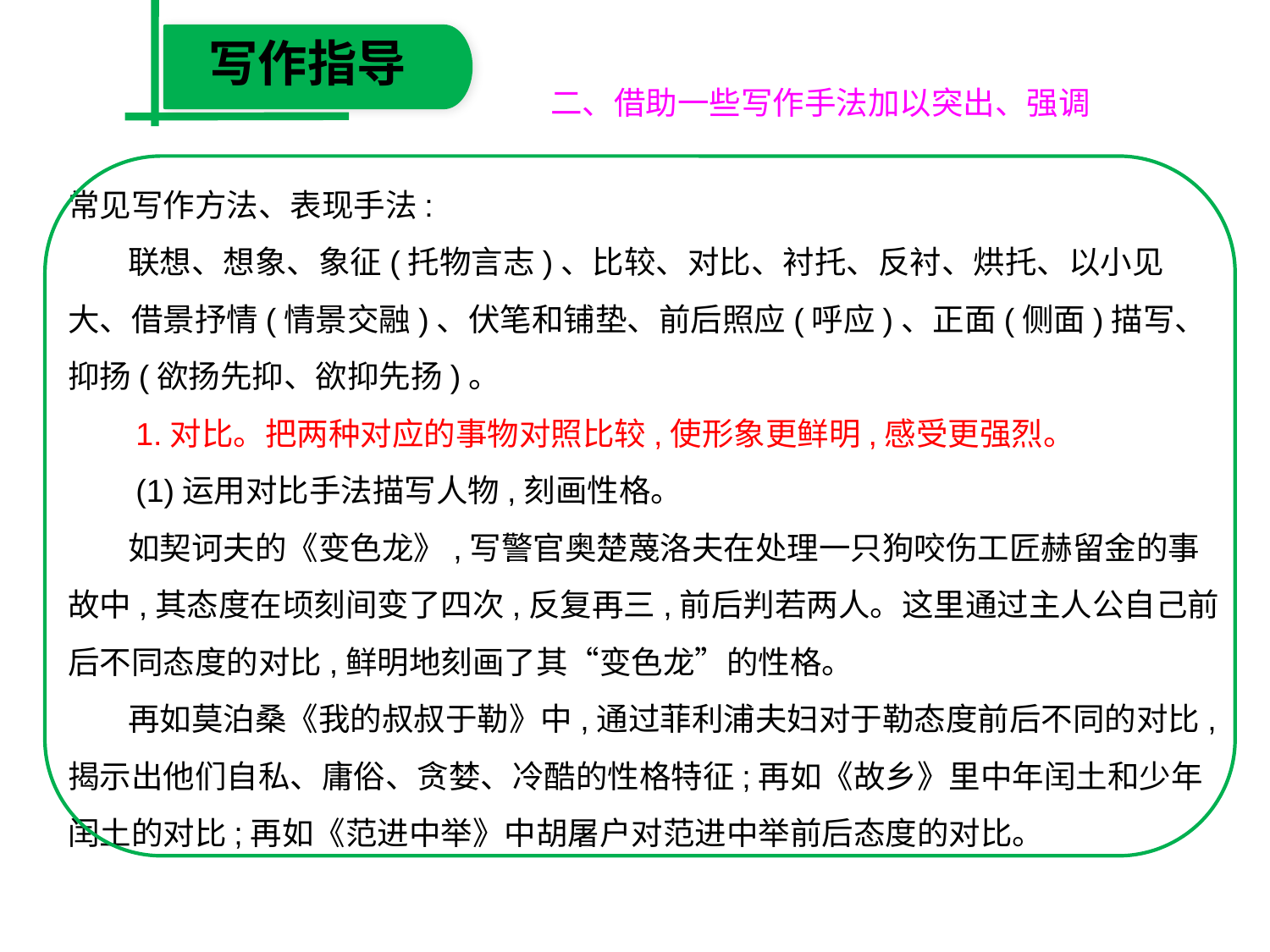

写作指导
二、借助一些写作手法加以突出、强调

常见写作方法、表现手法:
　    联想、想象、象征(托物言志)、比较、对比、衬托、反衬、烘托、以小见大、借景抒情(情景交融)、伏笔和铺垫、前后照应(呼应)、正面(侧面)描写、抑扬(欲扬先抑、欲抑先扬)。
　    1.对比。把两种对应的事物对照比较,使形象更鲜明,感受更强烈。
　    (1)运用对比手法描写人物,刻画性格。
　    如契诃夫的《变色龙》,写警官奥楚蔑洛夫在处理一只狗咬伤工匠赫留金的事故中,其态度在顷刻间变了四次,反复再三,前后判若两人。这里通过主人公自己前后不同态度的对比,鲜明地刻画了其“变色龙”的性格。
　    再如莫泊桑《我的叔叔于勒》中,通过菲利浦夫妇对于勒态度前后不同的对比,揭示出他们自私、庸俗、贪婪、冷酷的性格特征;再如《故乡》里中年闰土和少年闰土的对比;再如《范进中举》中胡屠户对范进中举前后态度的对比。